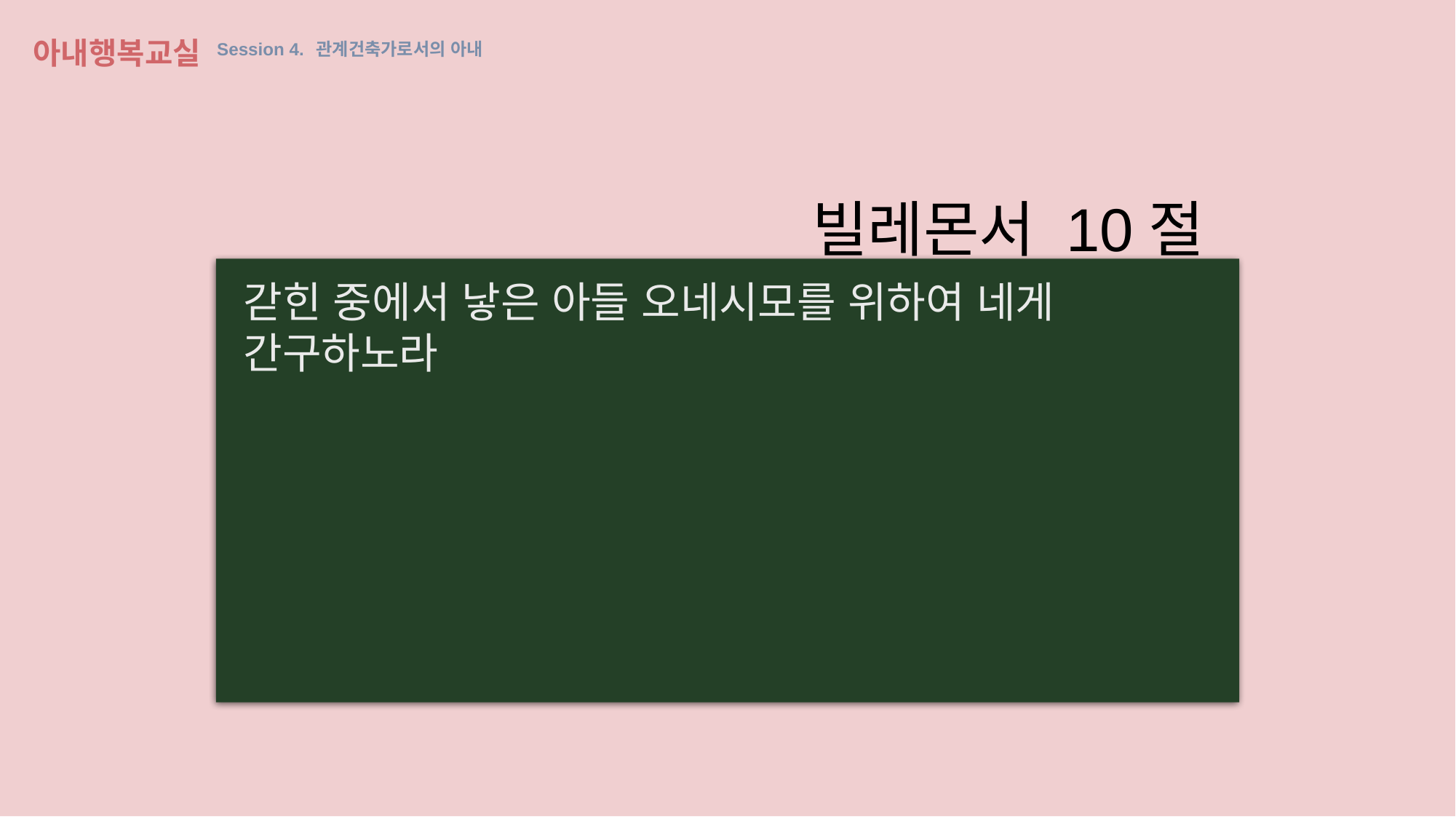

아내행복교실 Session 4. 관계건축가로서의 아내
빌레몬서 10절

갇힌 중에서 낳은 아들 오네시모를 위하여 네게 간구하노라